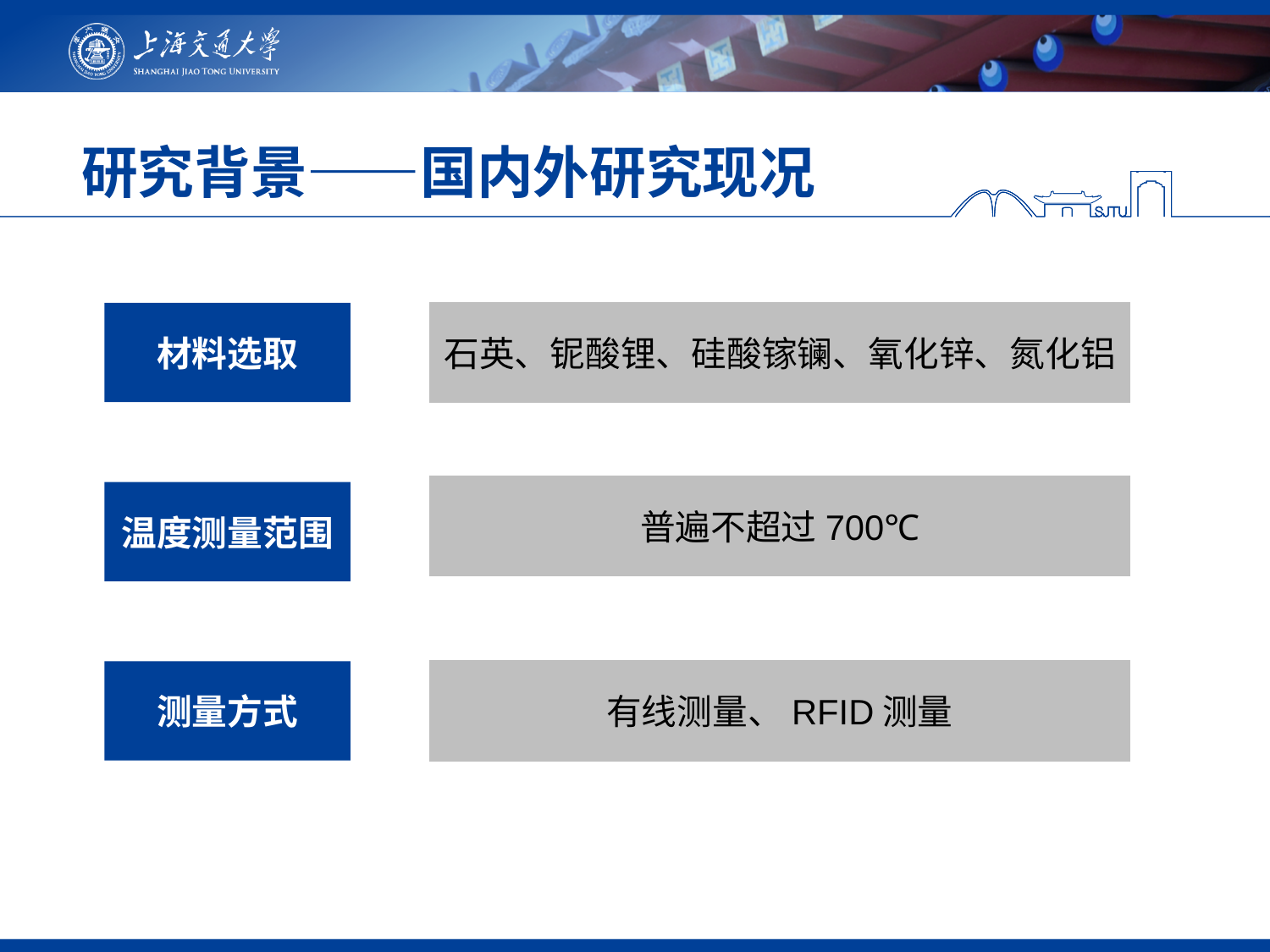

# 研究背景——国内外研究现况
石英、铌酸锂、硅酸镓镧、氧化锌、氮化铝
材料选取
普遍不超过700℃
温度测量范围
测量方式
有线测量、RFID测量